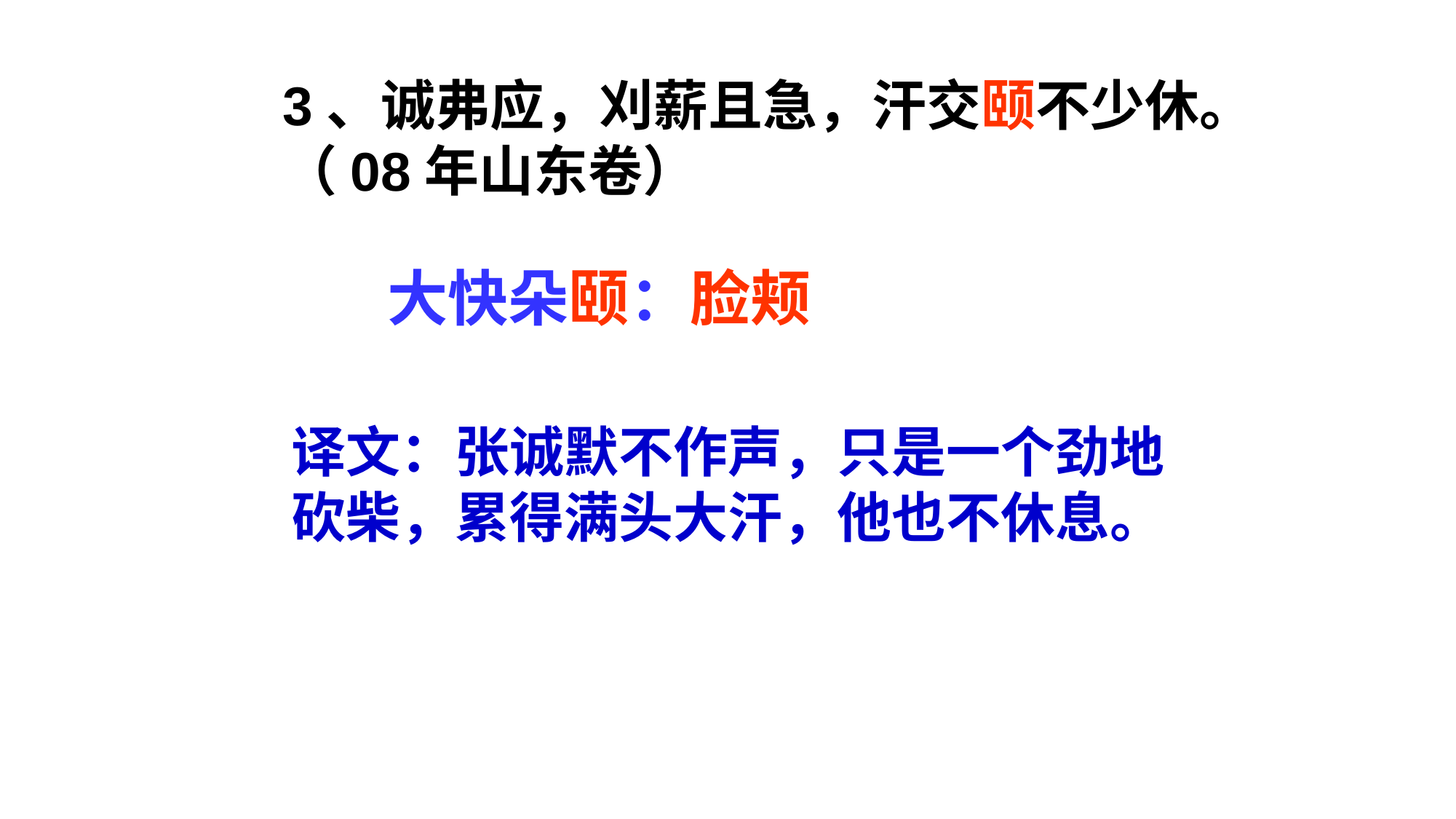

3、诚弗应，刈薪且急，汗交颐不少休。（08年山东卷）
大快朵颐：脸颊
译文：张诚默不作声，只是一个劲地砍柴，累得满头大汗，他也不休息。